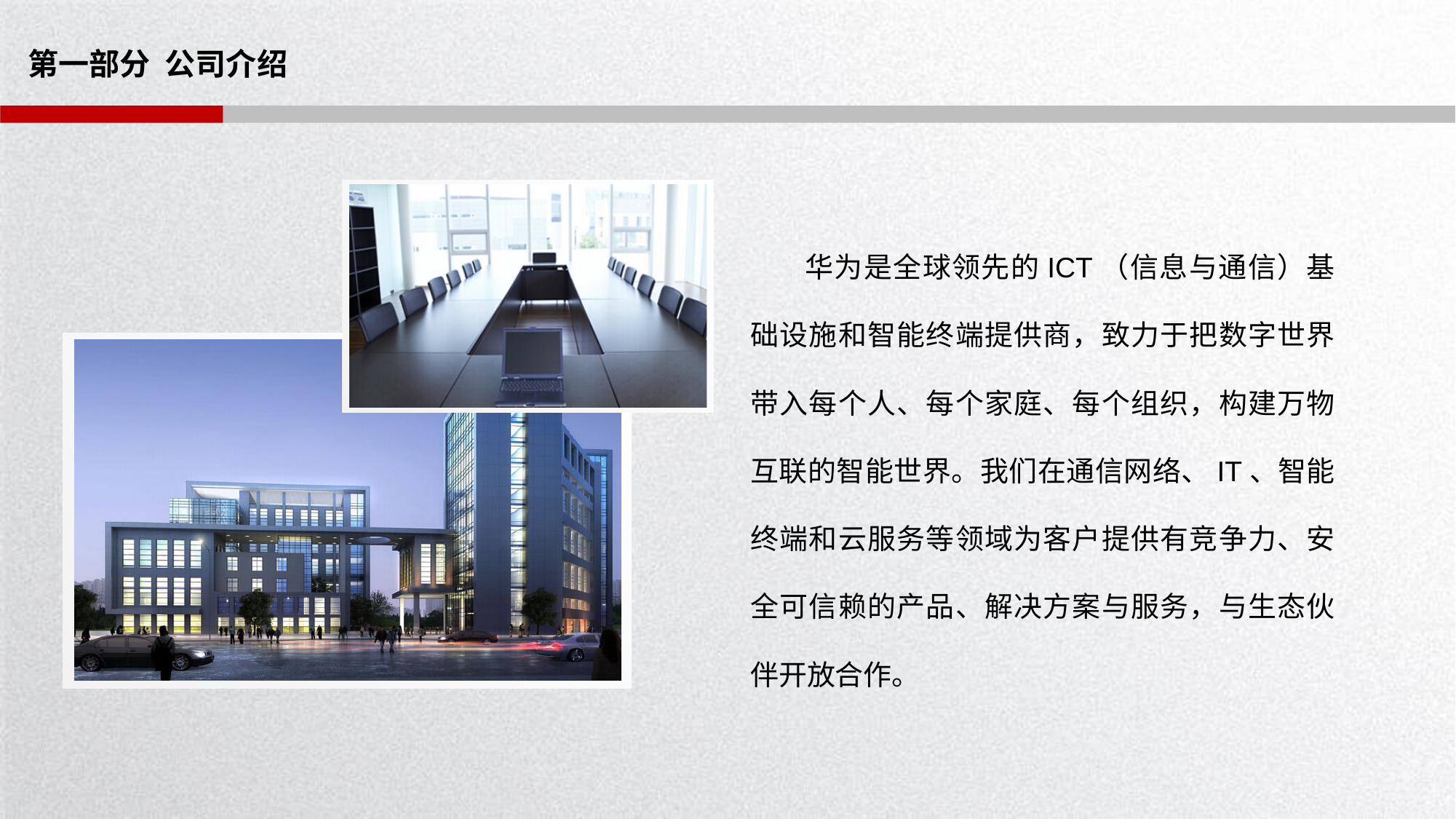

# 第一部分  公司介绍

华为是全球领先的ICT（信息与通信）基础设施和智能终端提供商，致力于把数字世界带入每个人、每个家庭、每个组织，构建万物互联的智能世界。我们在通信网络、IT、智能终端和云服务等领域为客户提供有竞争力、安全可信赖的产品、解决方案与服务，与生态伙伴开放合作。